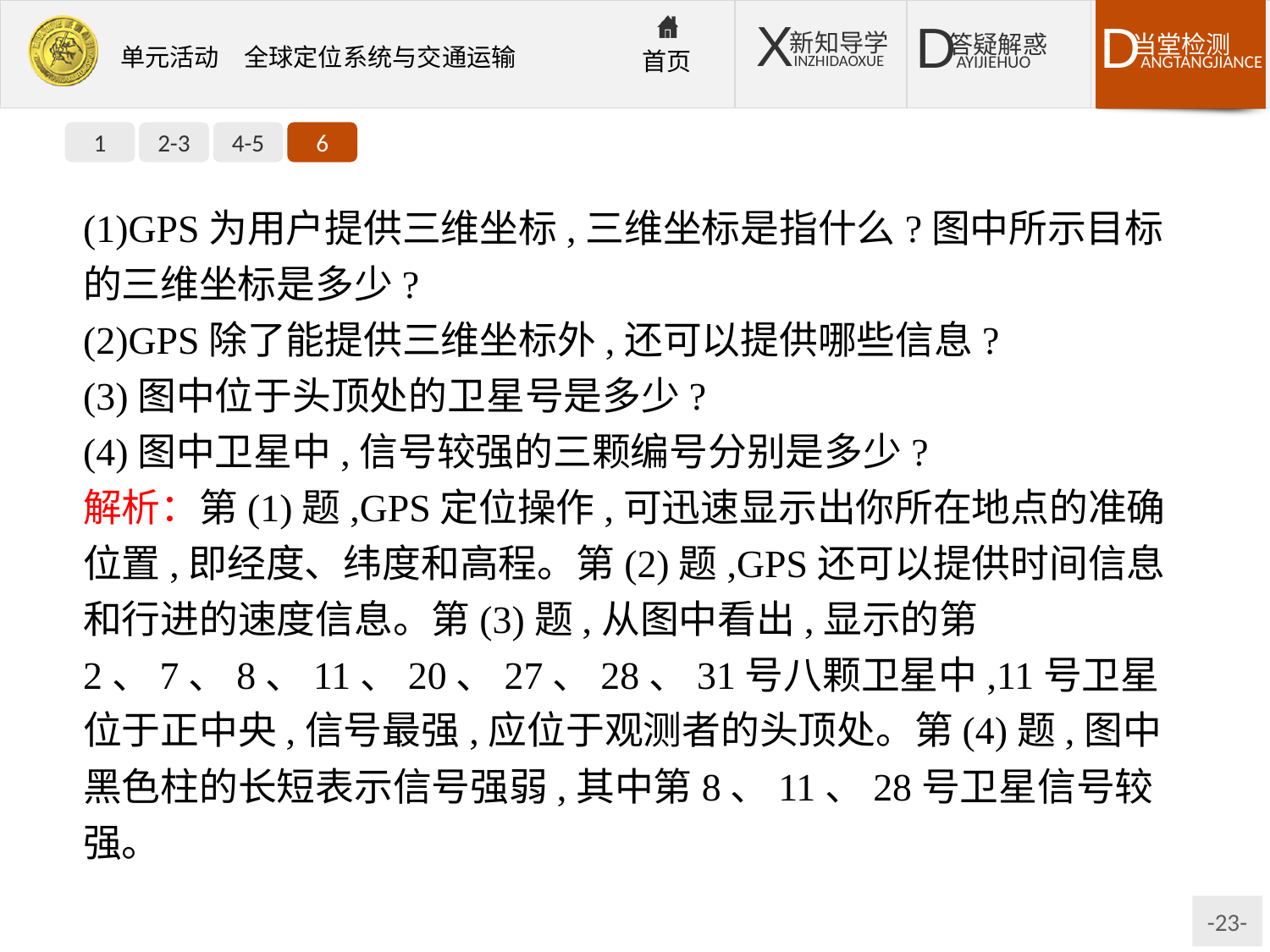

1
2-3
4-5
6
(1)GPS为用户提供三维坐标,三维坐标是指什么?图中所示目标的三维坐标是多少?
(2)GPS除了能提供三维坐标外,还可以提供哪些信息?
(3)图中位于头顶处的卫星号是多少?
(4)图中卫星中,信号较强的三颗编号分别是多少?
解析：第(1)题,GPS定位操作,可迅速显示出你所在地点的准确位置,即经度、纬度和高程。第(2)题,GPS还可以提供时间信息和行进的速度信息。第(3)题,从图中看出,显示的第2、7、8、11、20、27、28、31号八颗卫星中,11号卫星位于正中央,信号最强,应位于观测者的头顶处。第(4)题,图中黑色柱的长短表示信号强弱,其中第8、11、28号卫星信号较强。